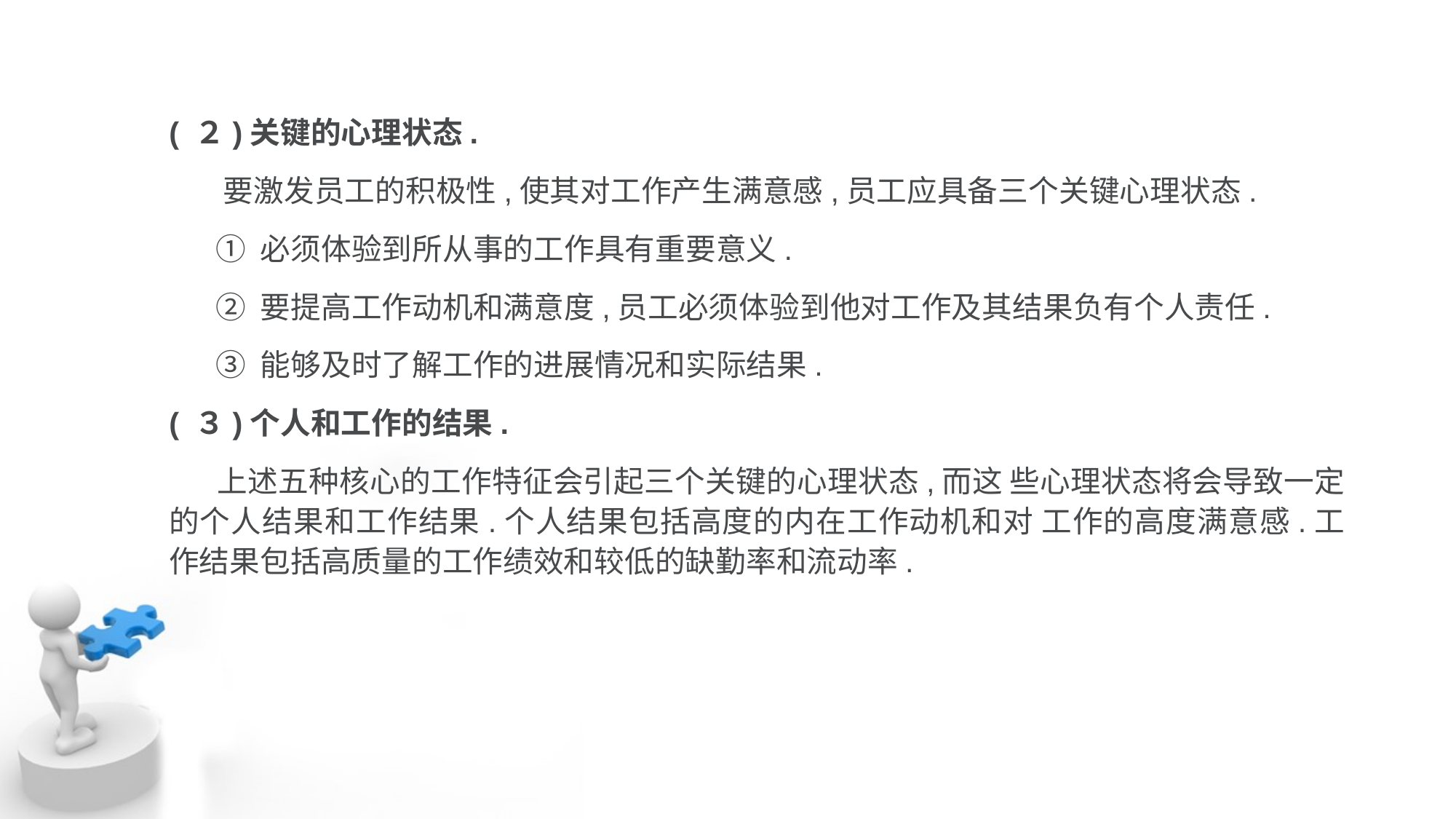

( ２)关键的心理状态.
       要激发员工的积极性,使其对工作产生满意感,员工应具备三个关键心理状态.
       ① 必须体验到所从事的工作具有重要意义.
       ② 要提高工作动机和满意度,员工必须体验到他对工作及其结果负有个人责任.
       ③ 能够及时了解工作的进展情况和实际结果.
( ３)个人和工作的结果.
      上述五种核心的工作特征会引起三个关键的心理状态,而这 些心理状态将会导致一定的个人结果和工作结果.个人结果包括高度的内在工作动机和对 工作的高度满意感.工作结果包括高质量的工作绩效和较低的缺勤率和流动率.